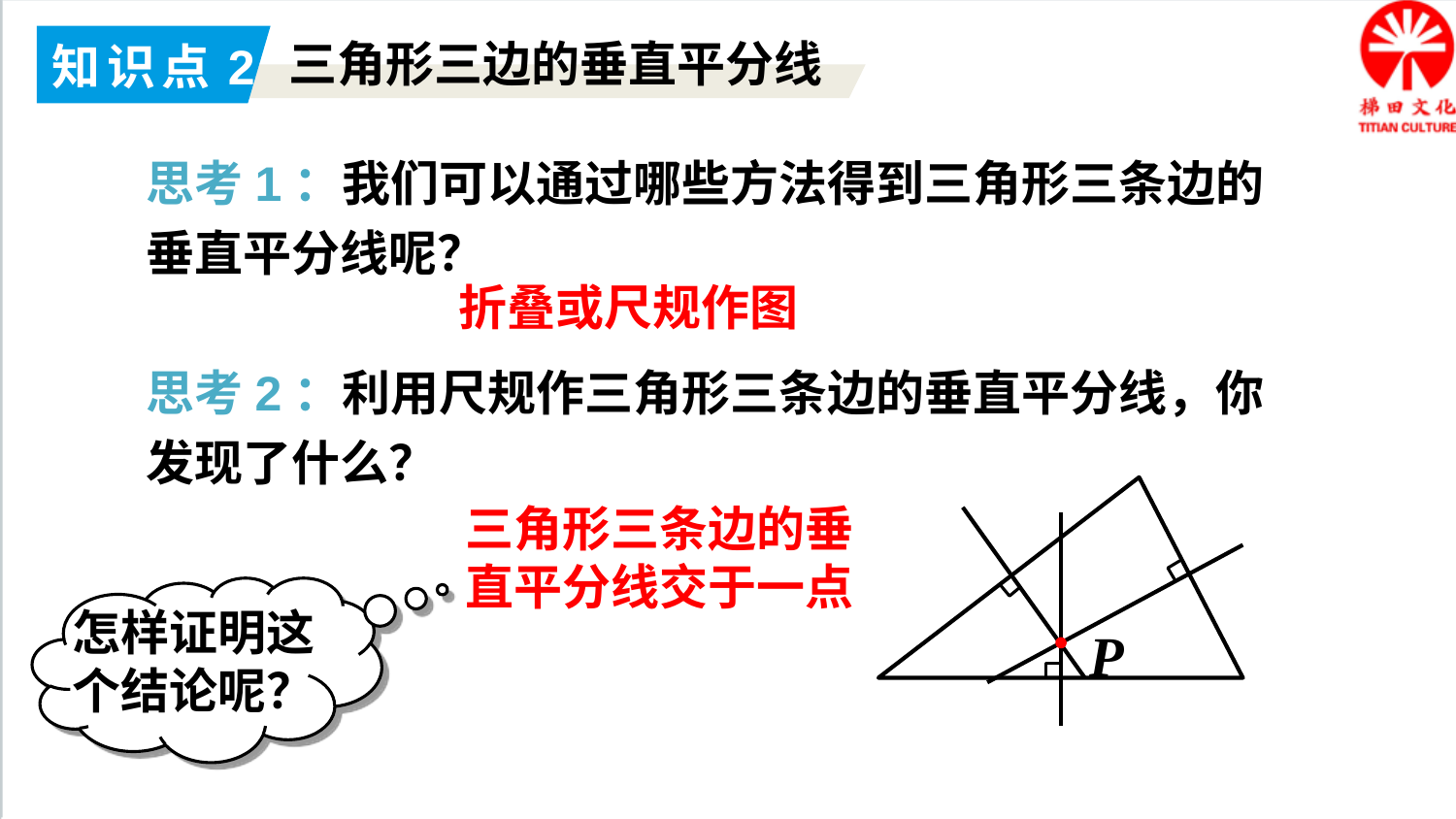

知识点2

三角形三边的垂直平分线
思考1：我们可以通过哪些方法得到三角形三条边的垂直平分线呢？
折叠或尺规作图
思考2：利用尺规作三角形三条边的垂直平分线，你发现了什么？

三角形三条边的垂直平分线交于一点

怎样证明这个结论呢？
P